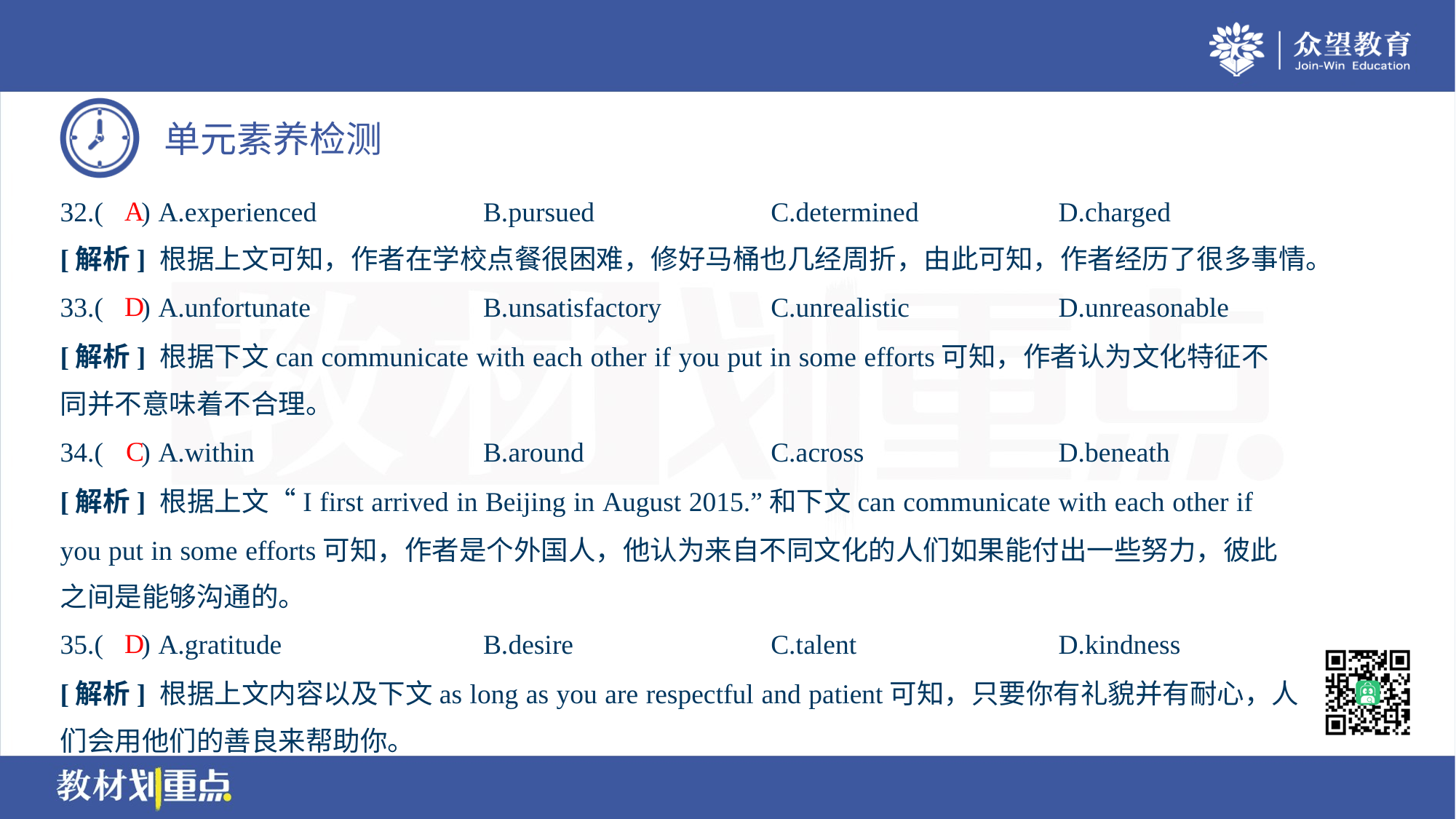

A
32.(     ) A.experienced	B.pursued	C.determined	D.charged
[解析] 根据上文可知，作者在学校点餐很困难，修好马桶也几经周折，由此可知，作者经历了很多事情。
D
33.(     ) A.unfortunate	B.unsatisfactory	C.unrealistic	D.unreasonable
[解析] 根据下文can communicate with each other if you put in some efforts可知，作者认为文化特征不
同并不意味着不合理。
C
34.(     ) A.within	B.around	C.across	D.beneath
[解析] 根据上文“I first arrived in Beijing in August 2015.”和下文can communicate with each other if
you put in some efforts可知，作者是个外国人，他认为来自不同文化的人们如果能付出一些努力，彼此
之间是能够沟通的。
D
35.(     ) A.gratitude	B.desire	C.talent	D.kindness
[解析] 根据上文内容以及下文as long as you are respectful and patient可知，只要你有礼貌并有耐心，人
们会用他们的善良来帮助你。